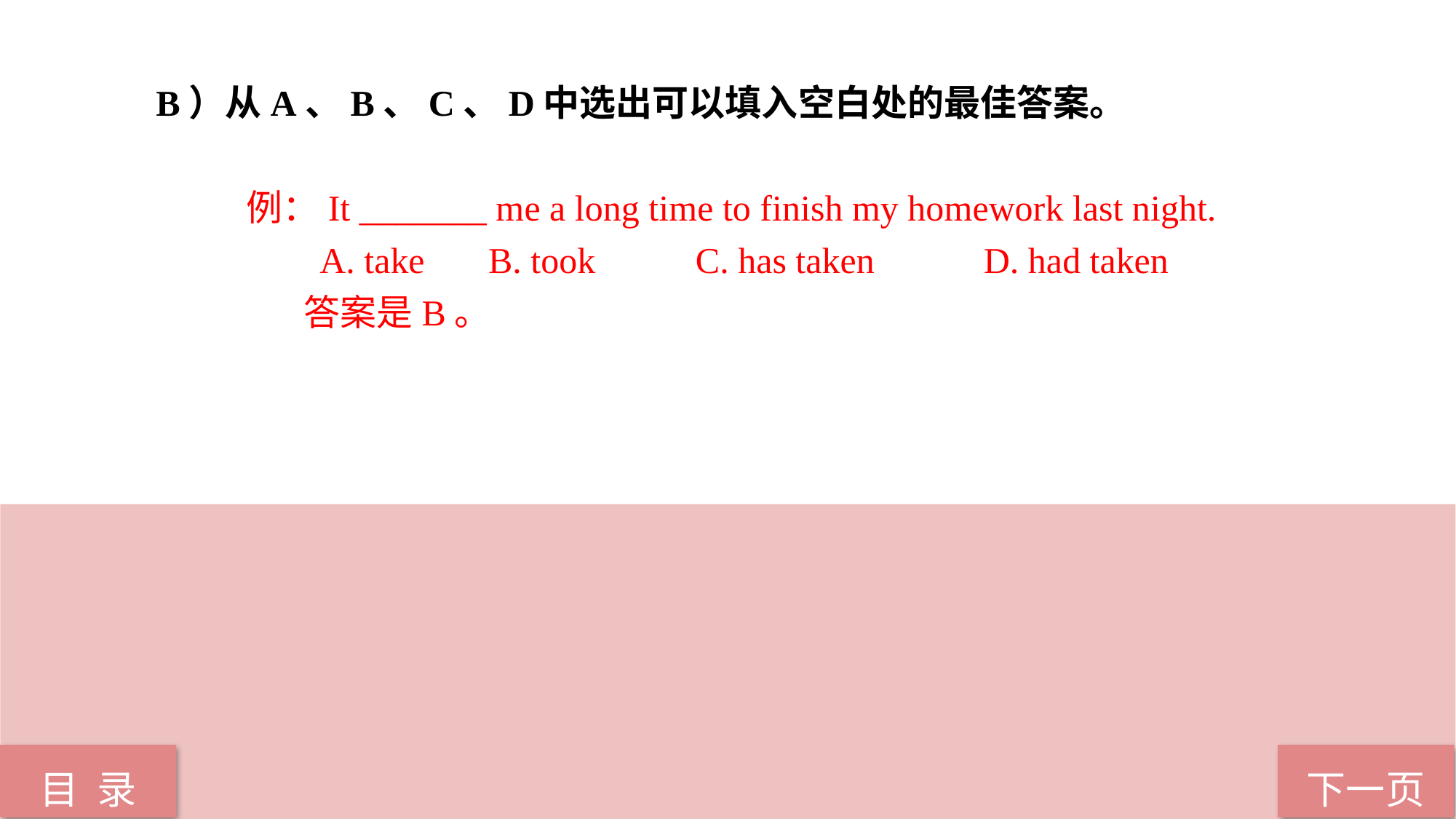

B）从A、B、C、D中选出可以填入空白处的最佳答案。

          例：It _______ me a long time to finish my homework last night.
                  A. take       B. took           C. has taken            D. had taken
                 答案是B。